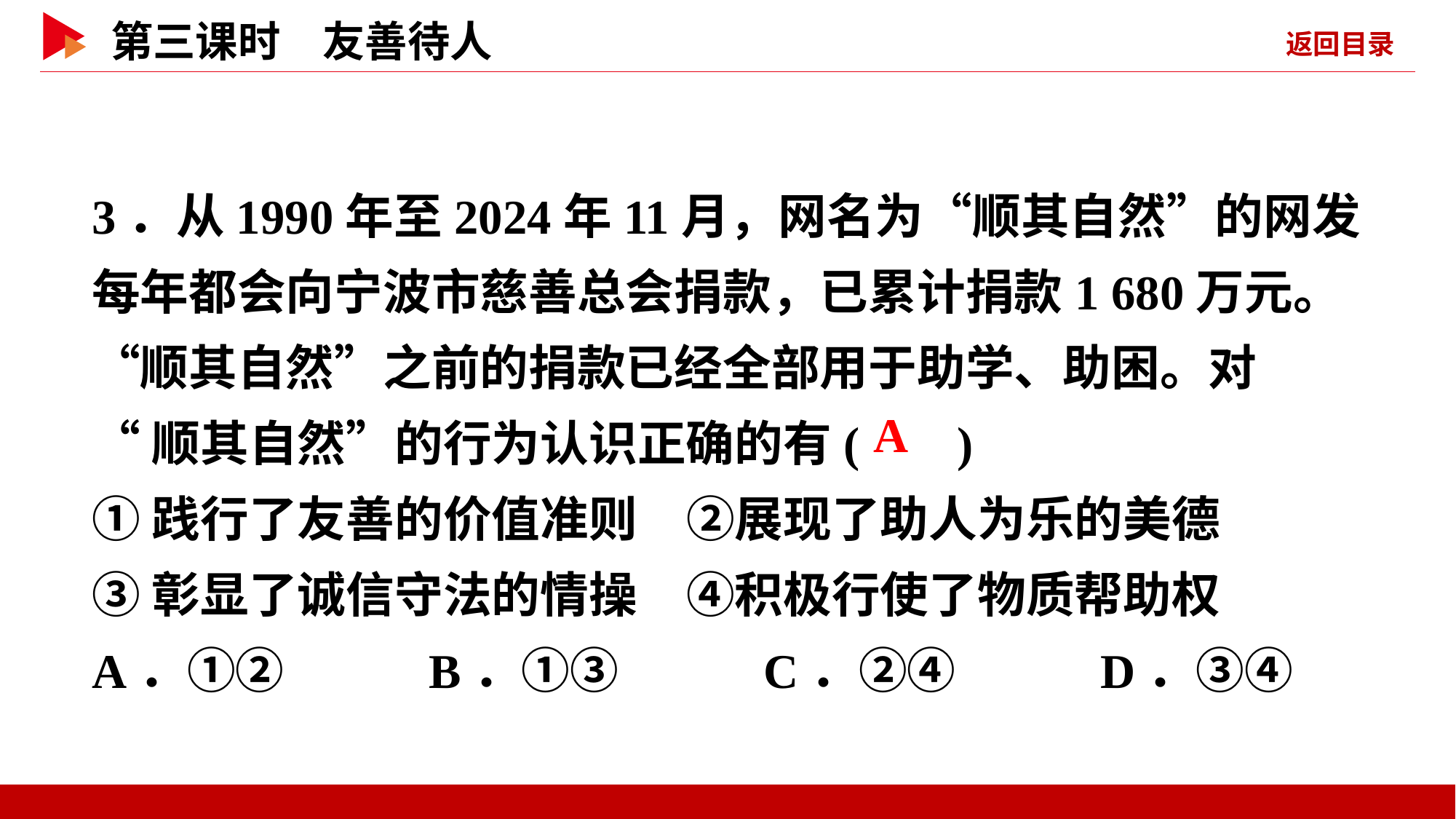

3．从1990年至2024年11月，网名为“顺其自然”的网发每年都会向宁波市慈善总会捐款，已累计捐款1 680万元。“顺其自然”之前的捐款已经全部用于助学、助困。对
“顺其自然”的行为认识正确的有(        )
①践行了友善的价值准则　②展现了助人为乐的美德
③彰显了诚信守法的情操　④积极行使了物质帮助权
A．①②            B．①③            C．②④            D．③④
   A